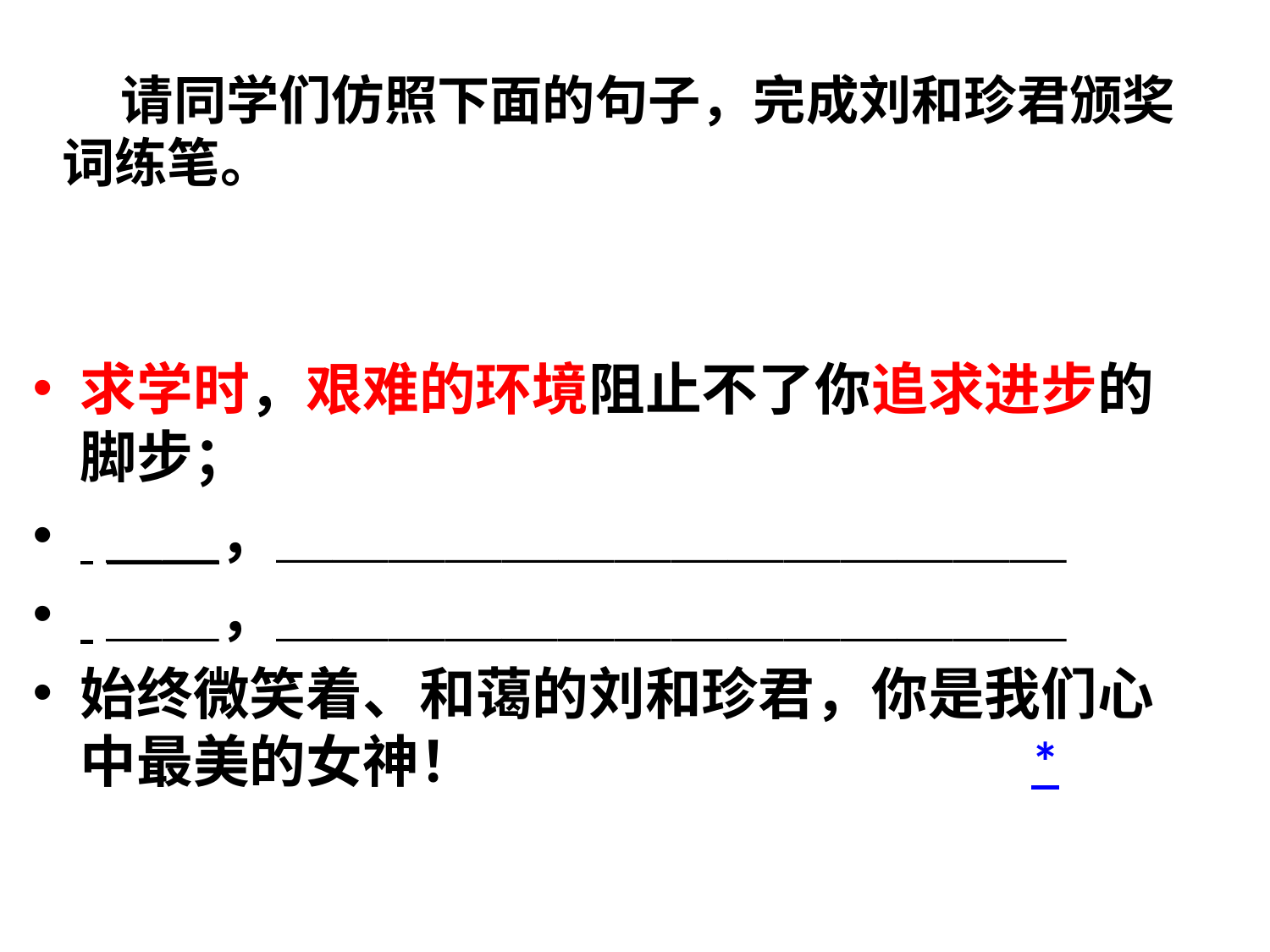

# 请同学们仿照下面的句子，完成刘和珍君颁奖词练笔。
求学时，艰难的环境阻止不了你追求进步的脚步；
 ＿＿，＿＿＿＿＿＿＿＿＿＿＿＿＿＿
 ＿＿，＿＿＿＿＿＿＿＿＿＿＿＿＿＿
始终微笑着、和蔼的刘和珍君，你是我们心中最美的女神！                                          *